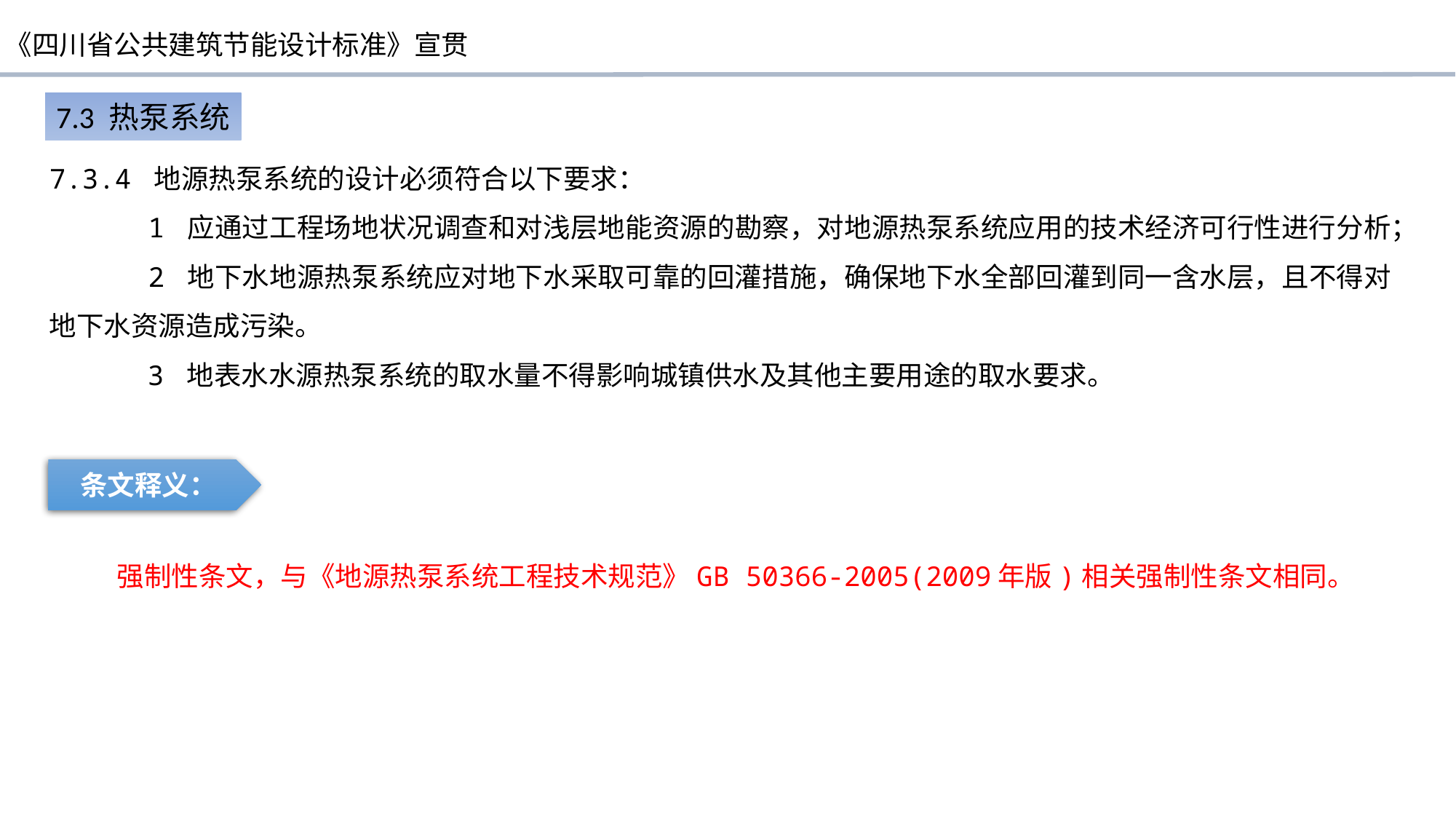

7.3 热泵系统
7.3.4 地源热泵系统的设计必须符合以下要求：
      1 应通过工程场地状况调查和对浅层地能资源的勘察，对地源热泵系统应用的技术经济可行性进行分析；
      2 地下水地源热泵系统应对地下水采取可靠的回灌措施，确保地下水全部回灌到同一含水层，且不得对地下水资源造成污染。
      3 地表水水源热泵系统的取水量不得影响城镇供水及其他主要用途的取水要求。
条文释义：
强制性条文，与《地源热泵系统工程技术规范》GB 50366-2005(2009年版)相关强制性条文相同。